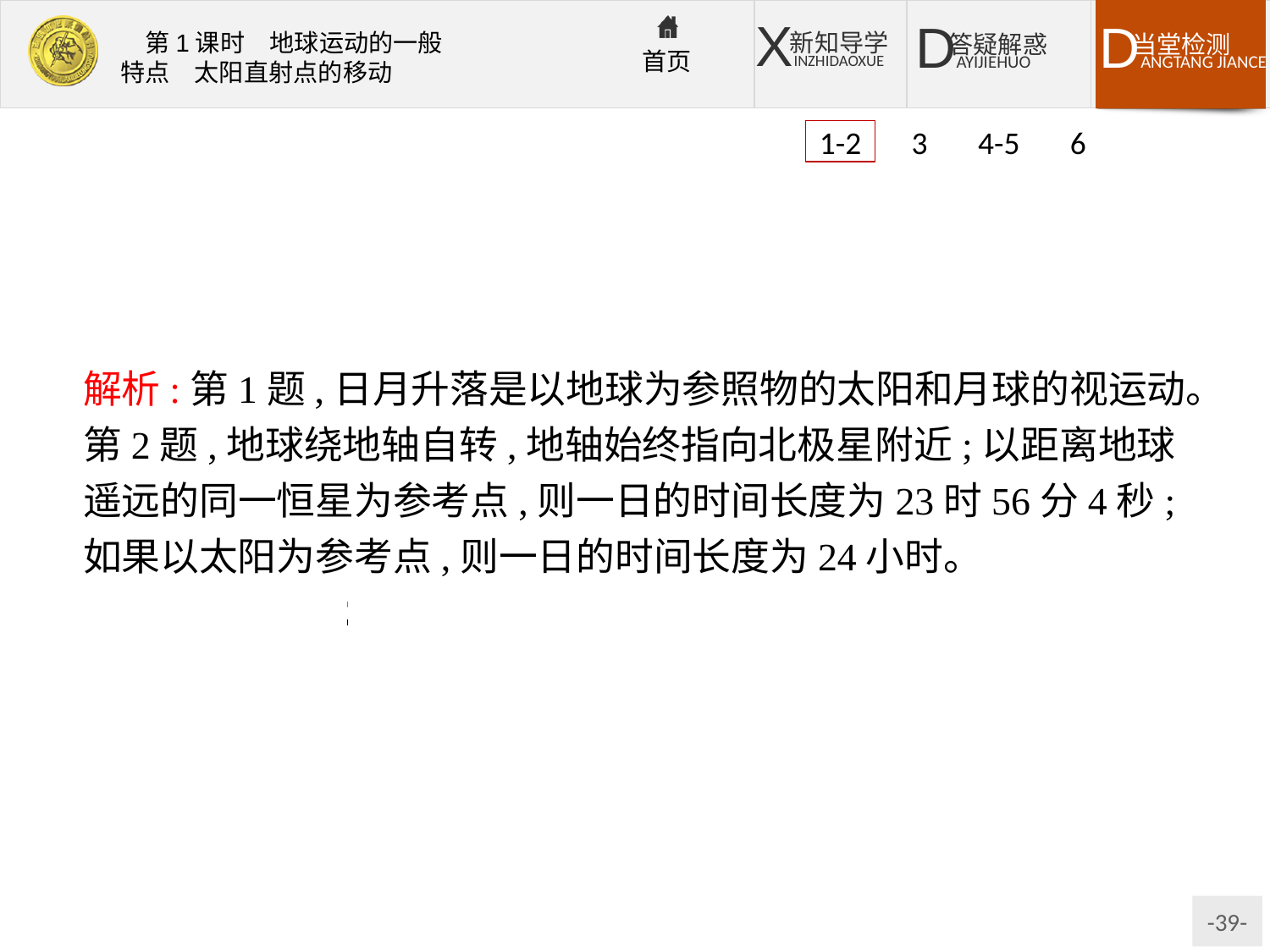

1-2       3       4-5       6

解析:第1题,日月升落是以地球为参照物的太阳和月球的视运动。第2题,地球绕地轴自转,地轴始终指向北极星附近;以距离地球遥远的同一恒星为参考点,则一日的时间长度为23时56分4秒;如果以太阳为参考点,则一日的时间长度为24小时。
答案:1.A　2.C